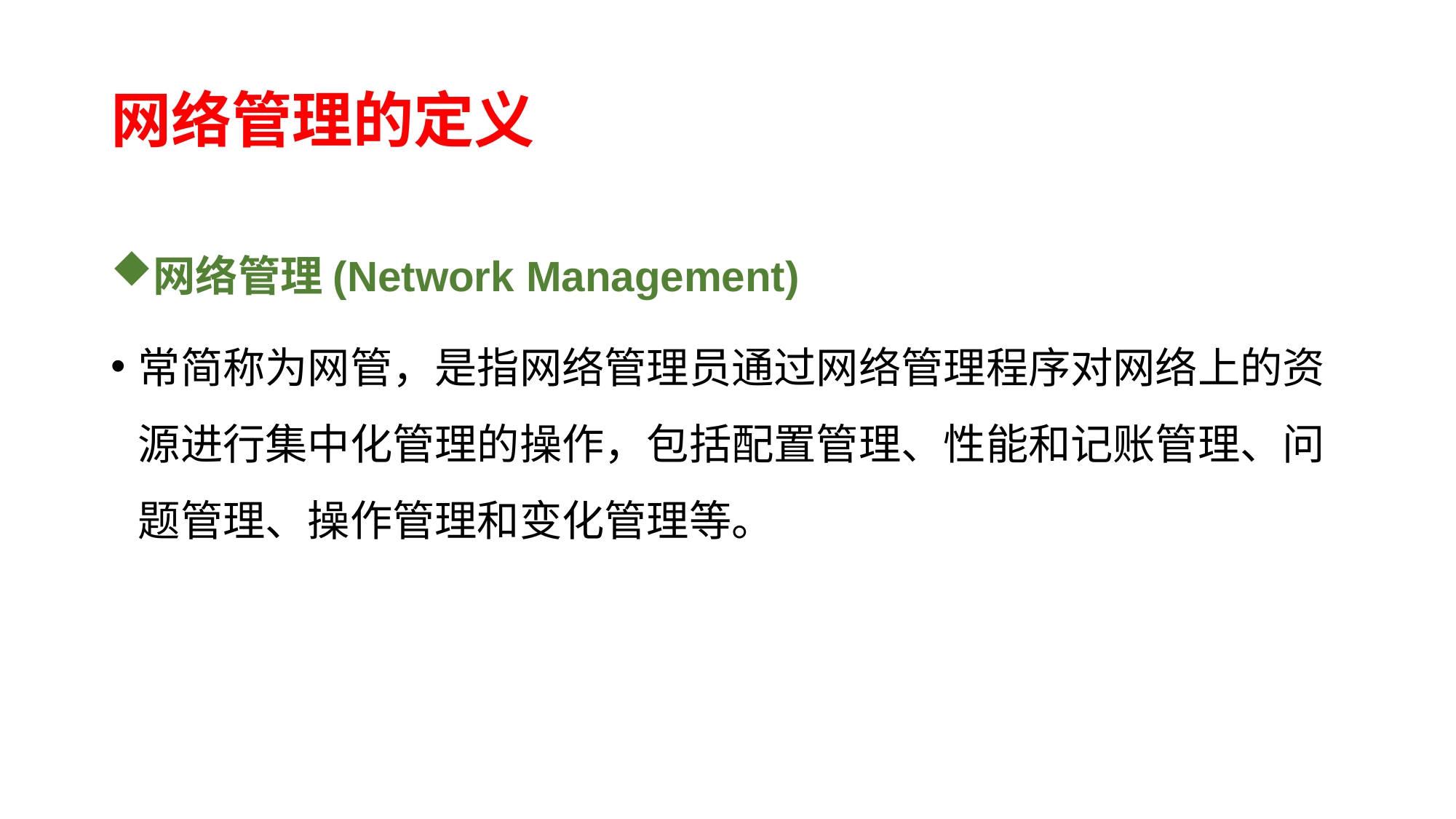

# 网络管理的定义
网络管理(Network Management)
常简称为网管，是指网络管理员通过网络管理程序对网络上的资源进行集中化管理的操作，包括配置管理、性能和记账管理、问题管理、操作管理和变化管理等。